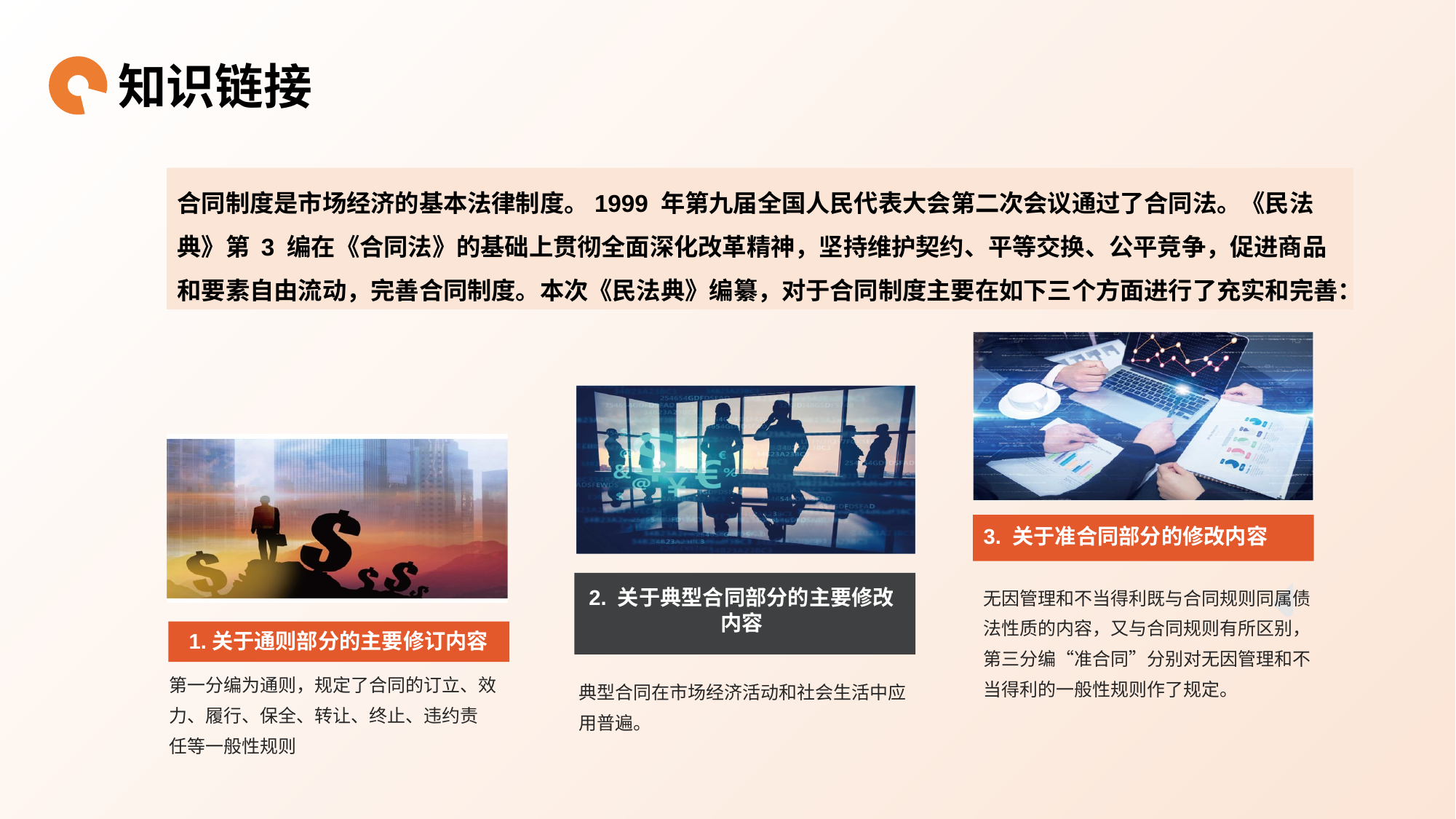

知识链接

合同制度是市场经济的基本法律制度。1999 年第九届全国人民代表大会第二次会议通过了合同法。《民法典》第 3 编在《合同法》的基础上贯彻全面深化改革精神，坚持维护契约、平等交换、公平竞争，促进商品和要素自由流动，完善合同制度。本次《民法典》编纂，对于合同制度主要在如下三个方面进行了充实和完善：

2. 关于典型合同部分的主要修改内容
典型合同在市场经济活动和社会生活中应用普遍。

1.关于通则部分的主要修订内容
第一分编为通则，规定了合同的订立、效力、履行、保全、转让、终止、违约责
任等一般性规则

3. 关于准合同部分的修改内容
无因管理和不当得利既与合同规则同属债法性质的内容，又与合同规则有所区别，
第三分编“准合同”分别对无因管理和不当得利的一般性规则作了规定。